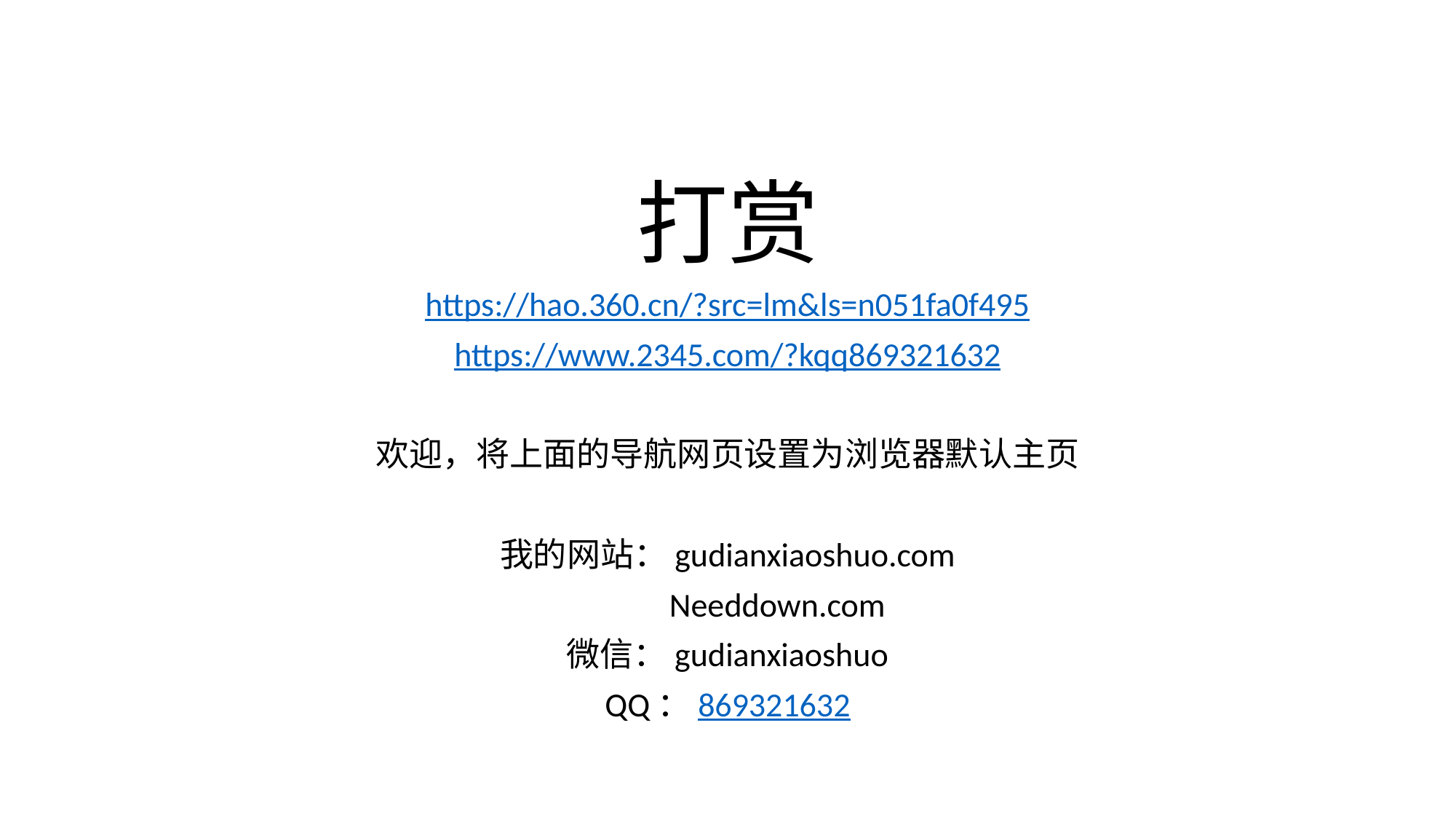

# 打赏
https://hao.360.cn/?src=lm&ls=n051fa0f495
https://www.2345.com/?kqq869321632

欢迎，将上面的导航网页设置为浏览器默认主页

我的网站：gudianxiaoshuo.com
             Needdown.com
微信：gudianxiaoshuo
QQ：869321632